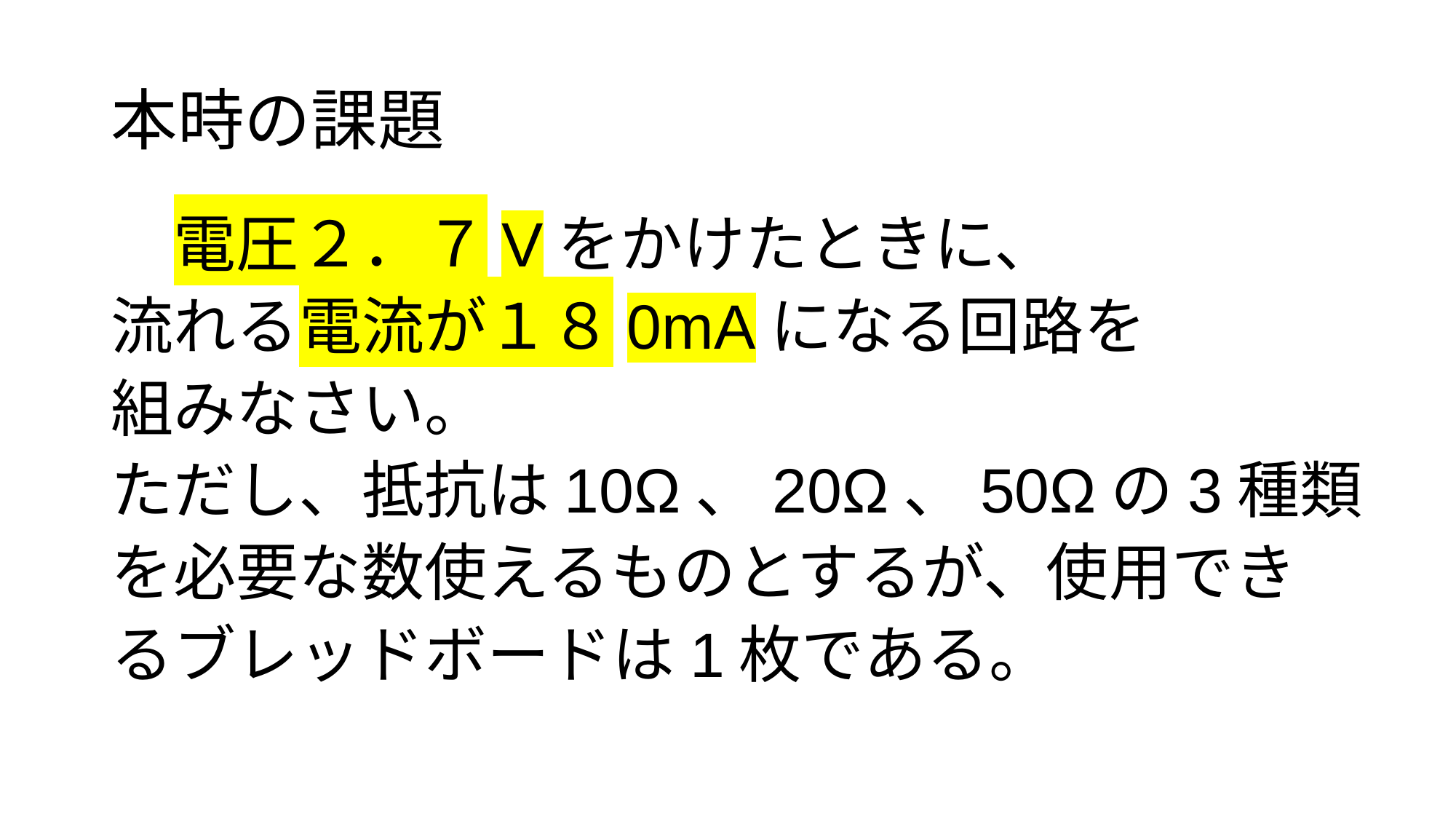

# 本時の課題
　電圧２．７Vをかけたときに、
流れる電流が１８0mAになる回路を
組みなさい。
ただし、抵抗は10Ω、20Ω、50Ωの3種類
を必要な数使えるものとするが、使用でき
るブレッドボードは1枚である。